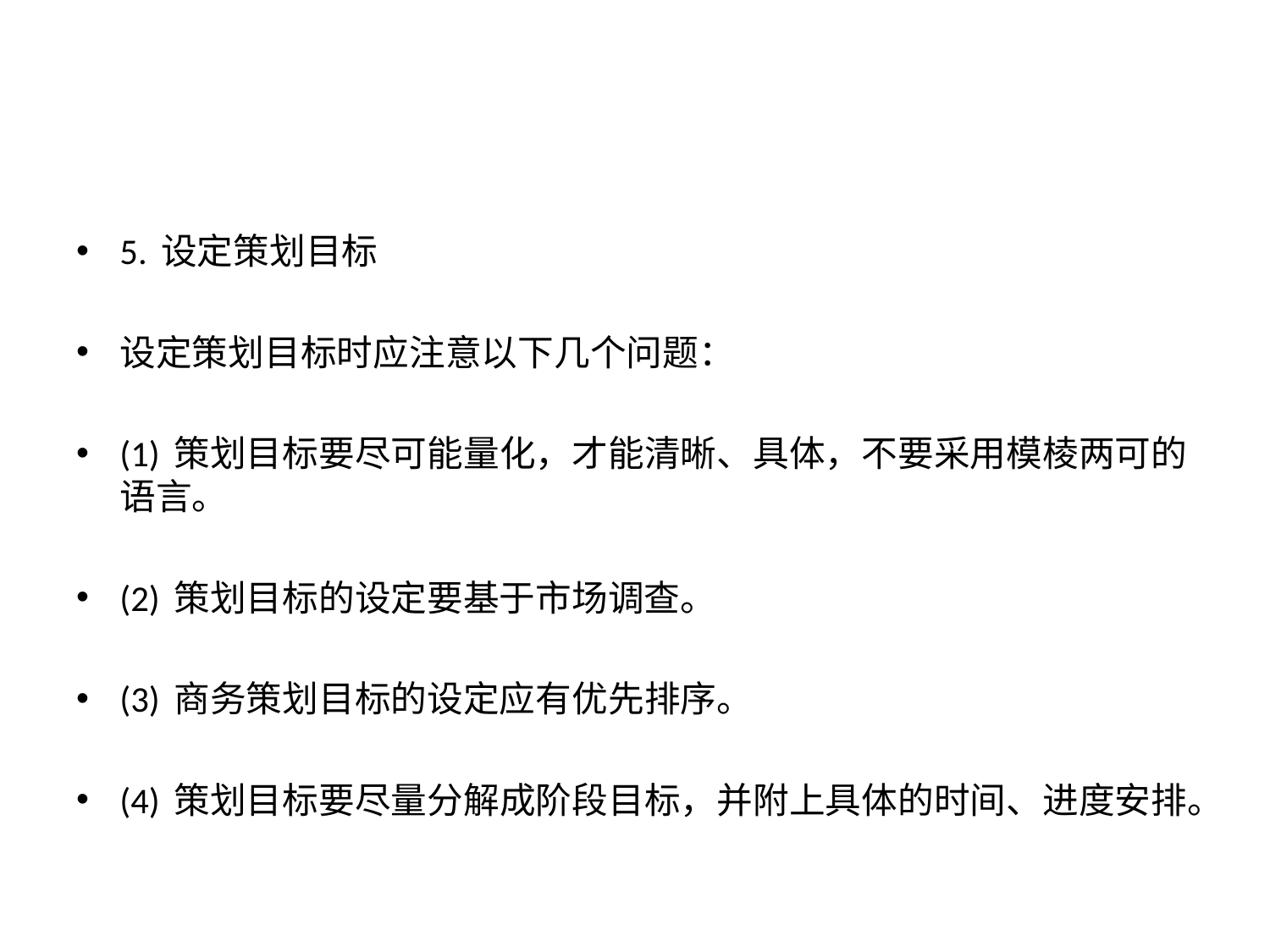

#
5. 设定策划目标

设定策划目标时应注意以下几个问题：

(1) 策划目标要尽可能量化，才能清晰、具体，不要采用模棱两可的语言。

(2) 策划目标的设定要基于市场调查。

(3) 商务策划目标的设定应有优先排序。

(4) 策划目标要尽量分解成阶段目标，并附上具体的时间、进度安排。